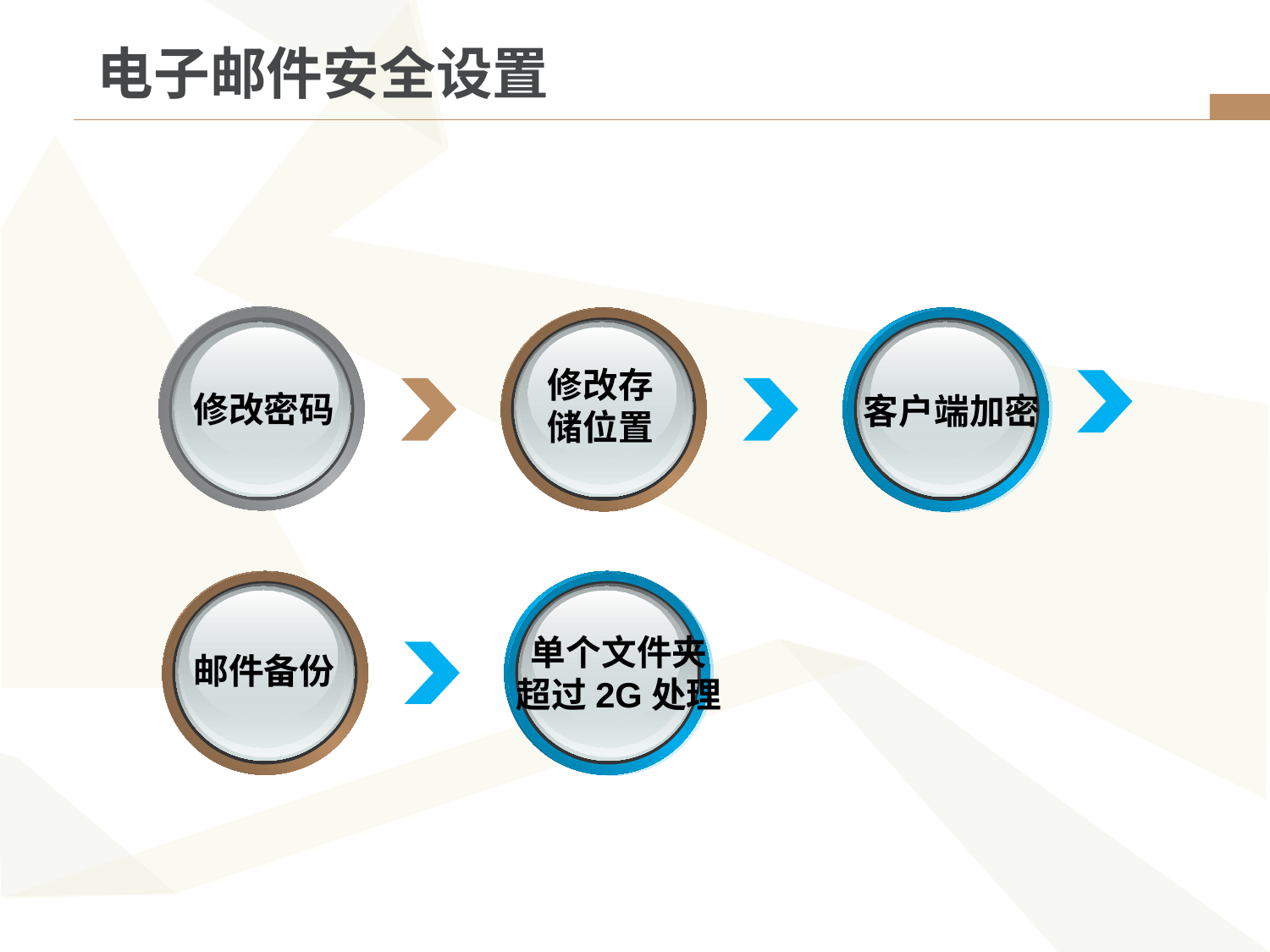

电子邮件安全设置

修改存
储位置

修改密码
客户端加密

单个文件夹
超过2G处理

邮件备份